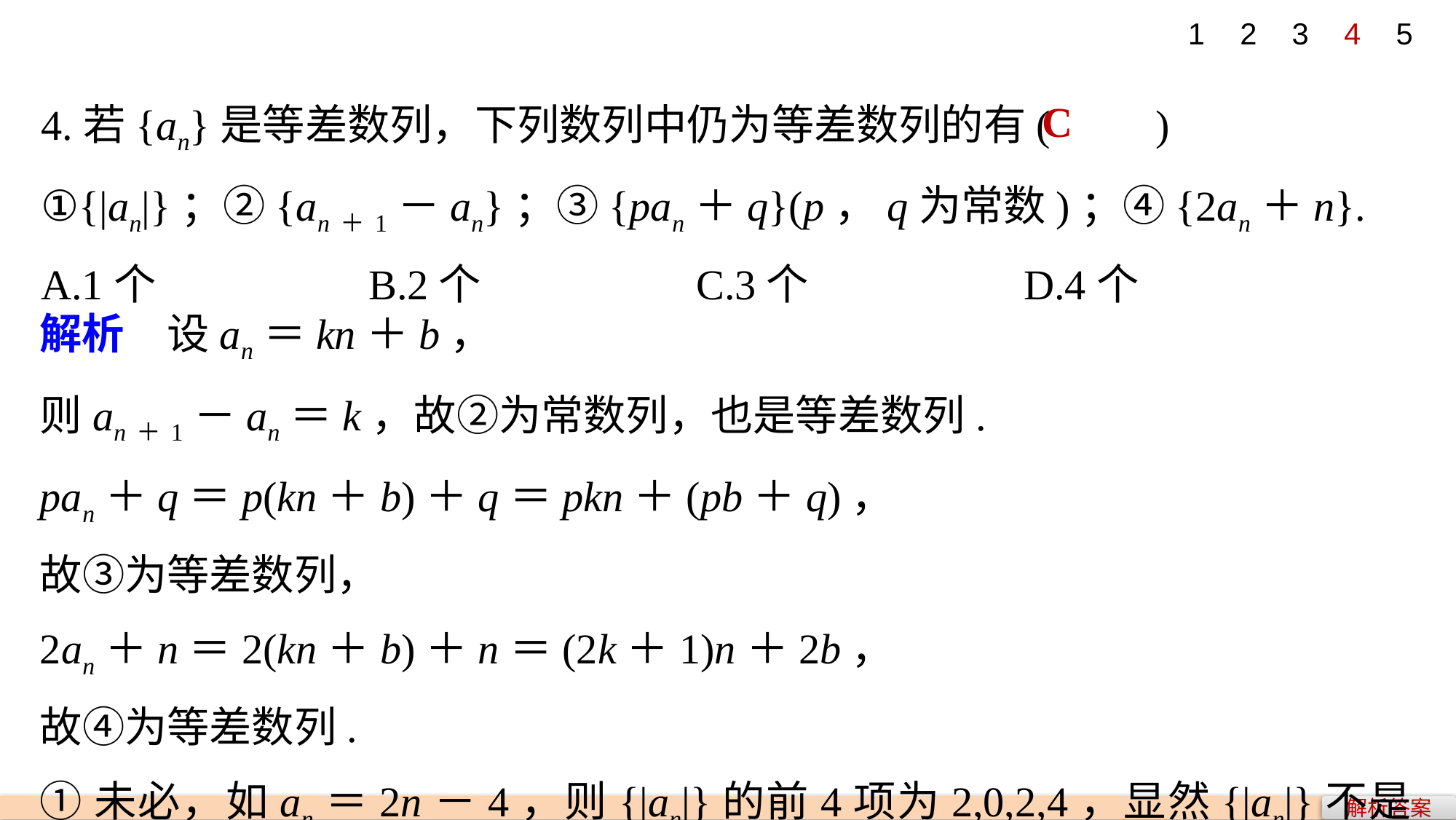

1
2
3
4
5
C
4.若{an}是等差数列，下列数列中仍为等差数列的有(　　)
①{|an|}；②{an＋1－an}；③{pan＋q}(p，q为常数)；④{2an＋n}.
A.1个  		B.2个  		C.3个  		D.4个
解析　设an＝kn＋b，
则an＋1－an＝k，故②为常数列，也是等差数列.
pan＋q＝p(kn＋b)＋q＝pkn＋(pb＋q)，
故③为等差数列，
2an＋n＝2(kn＋b)＋n＝(2k＋1)n＋2b，
故④为等差数列.
①未必，如an＝2n－4，则{|an|}的前4项为2,0,2,4，显然{|an|}不是等差数列.
解析答案